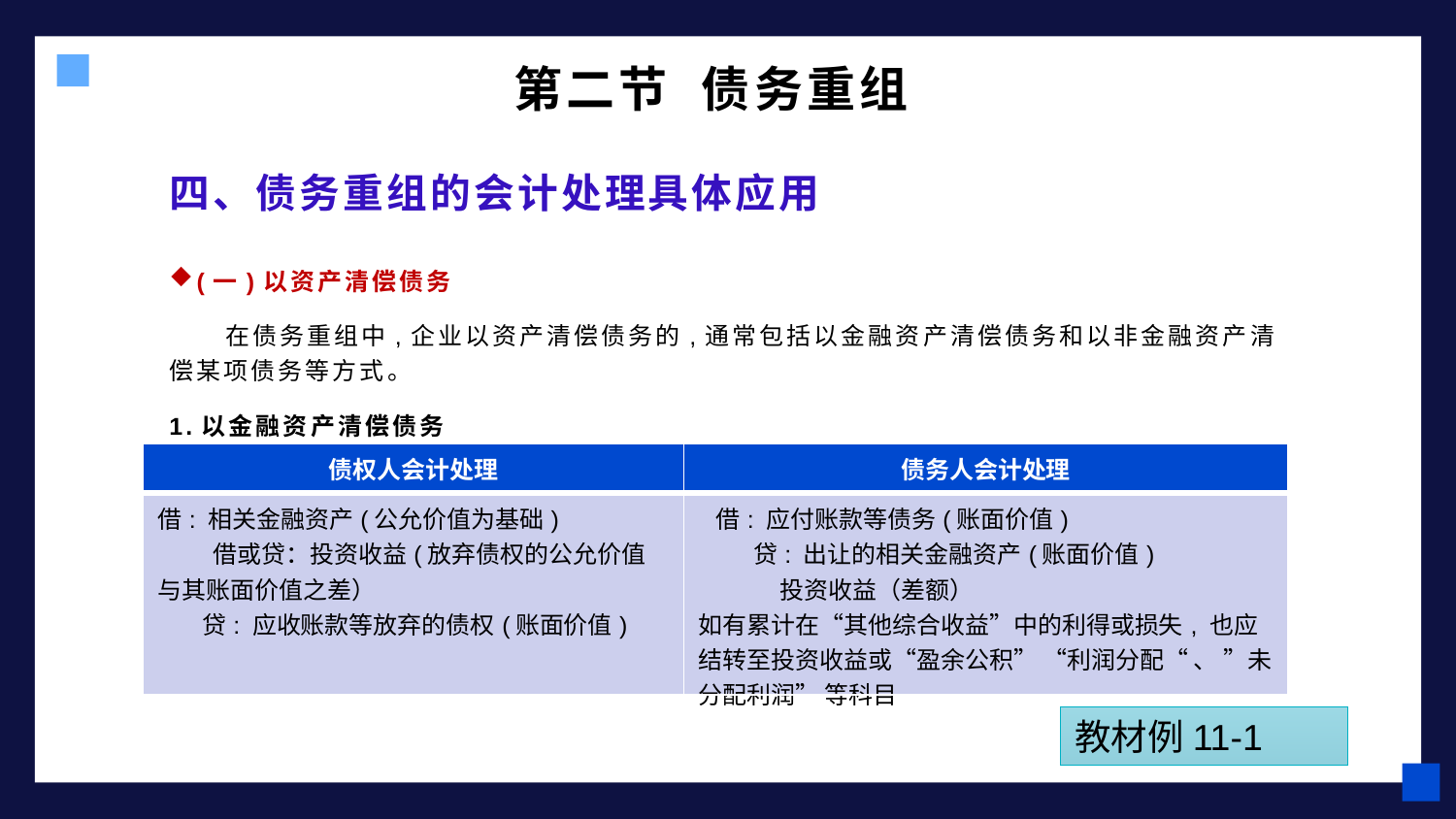

第二节  债务重组
# 四、债务重组的会计处理具体应用
(一)以资产清偿债务
      在债务重组中,企业以资产清偿债务的,通常包括以金融资产清偿债务和以非金融资产清偿某项债务等方式。
1.以金融资产清偿债务

| 债权人会计处理 | 债务人会计处理 |
| --- | --- |
| 借: 相关金融资产(公允价值为基础) 借或贷：投资收益(放弃债权的公允价值与其账面价值之差） 贷: 应收账款等放弃的债权(账面价值) | 借: 应付账款等债务(账面价值) 贷: 出让的相关金融资产(账面价值) 投资收益（差额） 如有累计在“其他综合收益”中的利得或损失, 也应结转至投资收益或“盈余公积” “利润分配“ 、 ”未分配利润” 等科目 |
教材例11-1